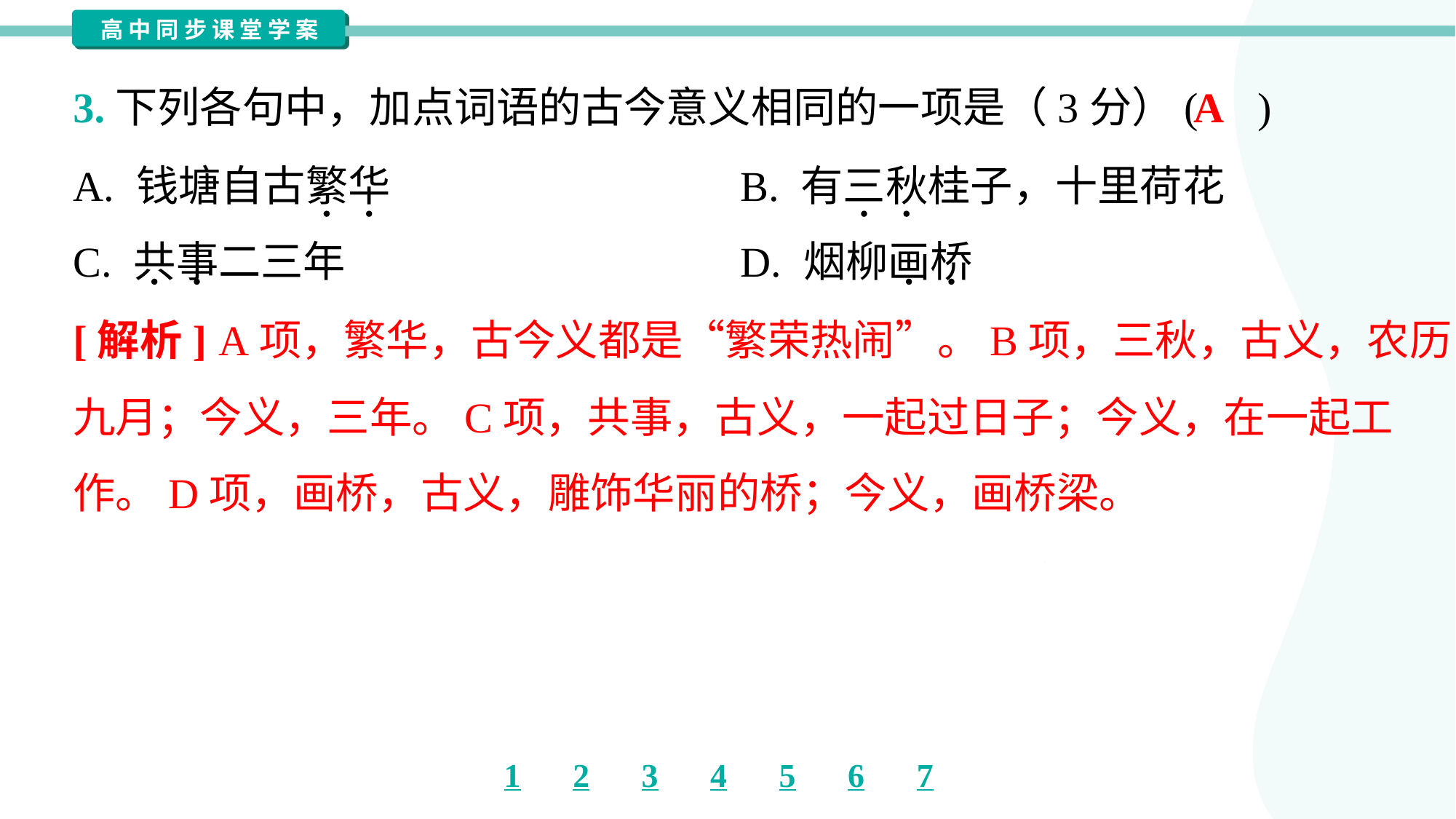

A
3.下列各句中，加点词语的古今意义相同的一项是（3分）(     )
A. 钱塘自古繁华	B. 有三秋桂子，十里荷花
C. 共事二三年	D. 烟柳画桥

[解析] A项，繁华，古今义都是“繁荣热闹”。B项，三秋，古义，农历
九月；今义，三年。C项，共事，古义，一起过日子；今义，在一起工
作。D项，画桥，古义，雕饰华丽的桥；今义，画桥梁。